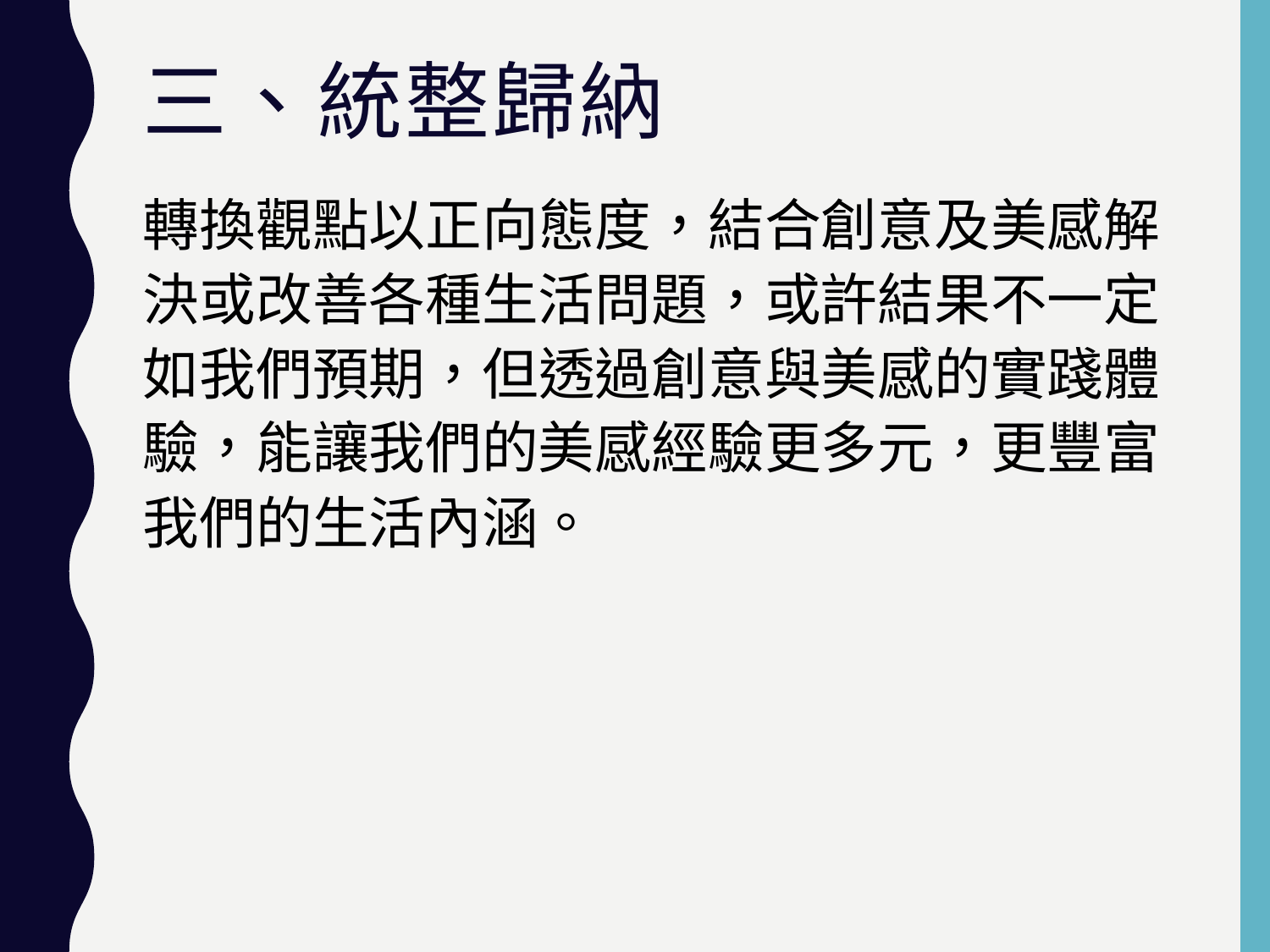

# 三、統整歸納
轉換觀點以正向態度，結合創意及美感解決或改善各種生活問題，或許結果不一定如我們預期，但透過創意與美感的實踐體驗，能讓我們的美感經驗更多元，更豐富我們的生活內涵。